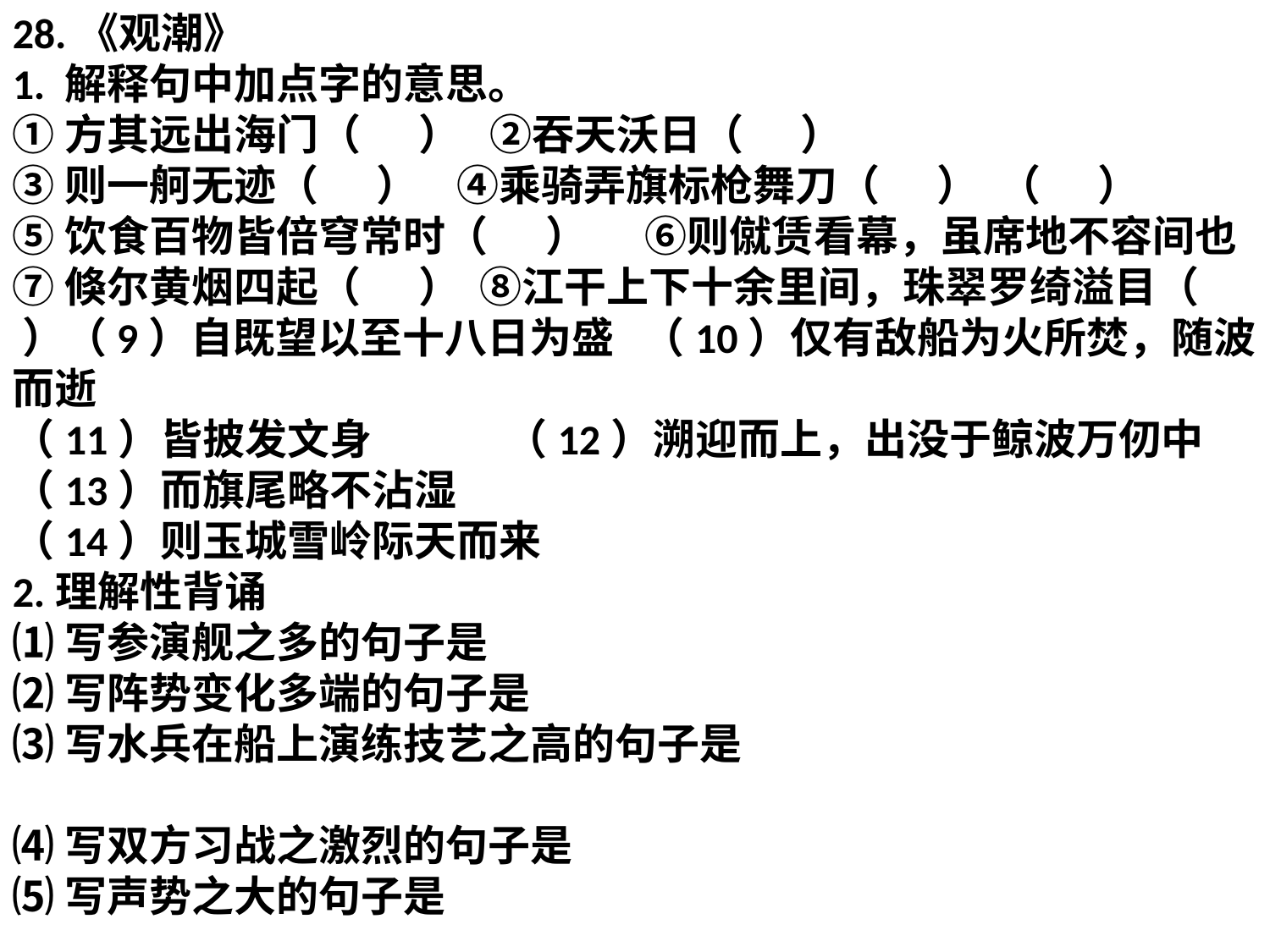

28.《观潮》
1. 解释句中加点字的意思。
①方其远出海门（      ）   ②吞天沃日（      ）
③则一舸无迹（      ）    ④乘骑弄旗标枪舞刀（      ）  （      ）
⑤饮食百物皆倍穹常时（      ）      ⑥则僦赁看幕，虽席地不容间也
⑦倏尔黄烟四起（      ）  ⑧江干上下十余里间，珠翠罗绮溢目（      ）（9）自既望以至十八日为盛   （10）仅有敌船为火所焚，随波而逝
（11）皆披发文身              （12）溯迎而上，出没于鲸波万仞中
（13）而旗尾略不沾湿
（14）则玉城雪岭际天而来
2.理解性背诵
⑴写参演舰之多的句子是
⑵写阵势变化多端的句子是
⑶写水兵在船上演练技艺之高的句子是
⑷写双方习战之激烈的句子是
⑸写声势之大的句子是